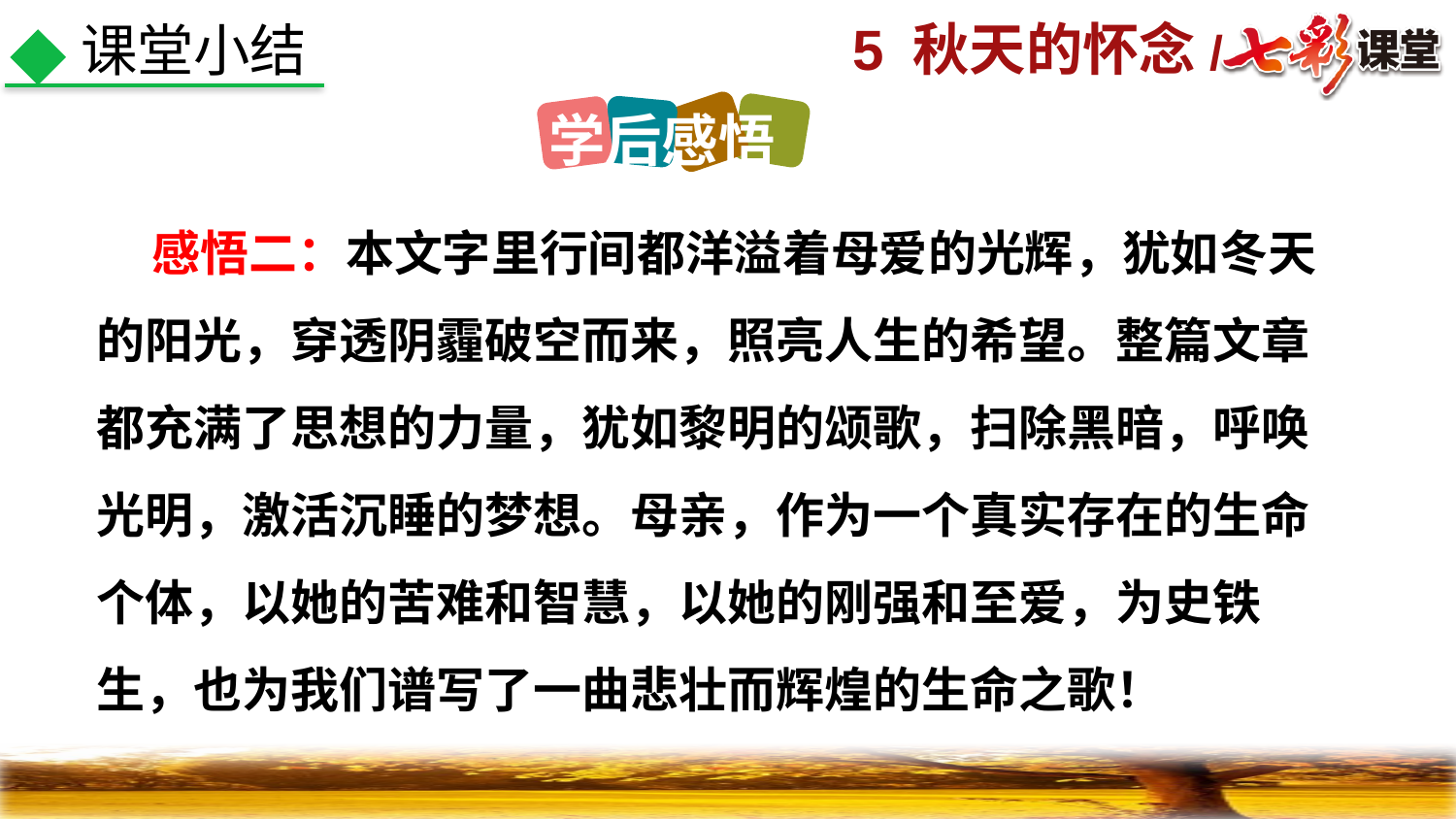

课堂小结

学后感悟

    感悟二：本文字里行间都洋溢着母爱的光辉，犹如冬天的阳光，穿透阴霾破空而来，照亮人生的希望。整篇文章都充满了思想的力量，犹如黎明的颂歌，扫除黑暗，呼唤光明，激活沉睡的梦想。母亲，作为一个真实存在的生命个体，以她的苦难和智慧，以她的刚强和至爱，为史铁生，也为我们谱写了一曲悲壮而辉煌的生命之歌！